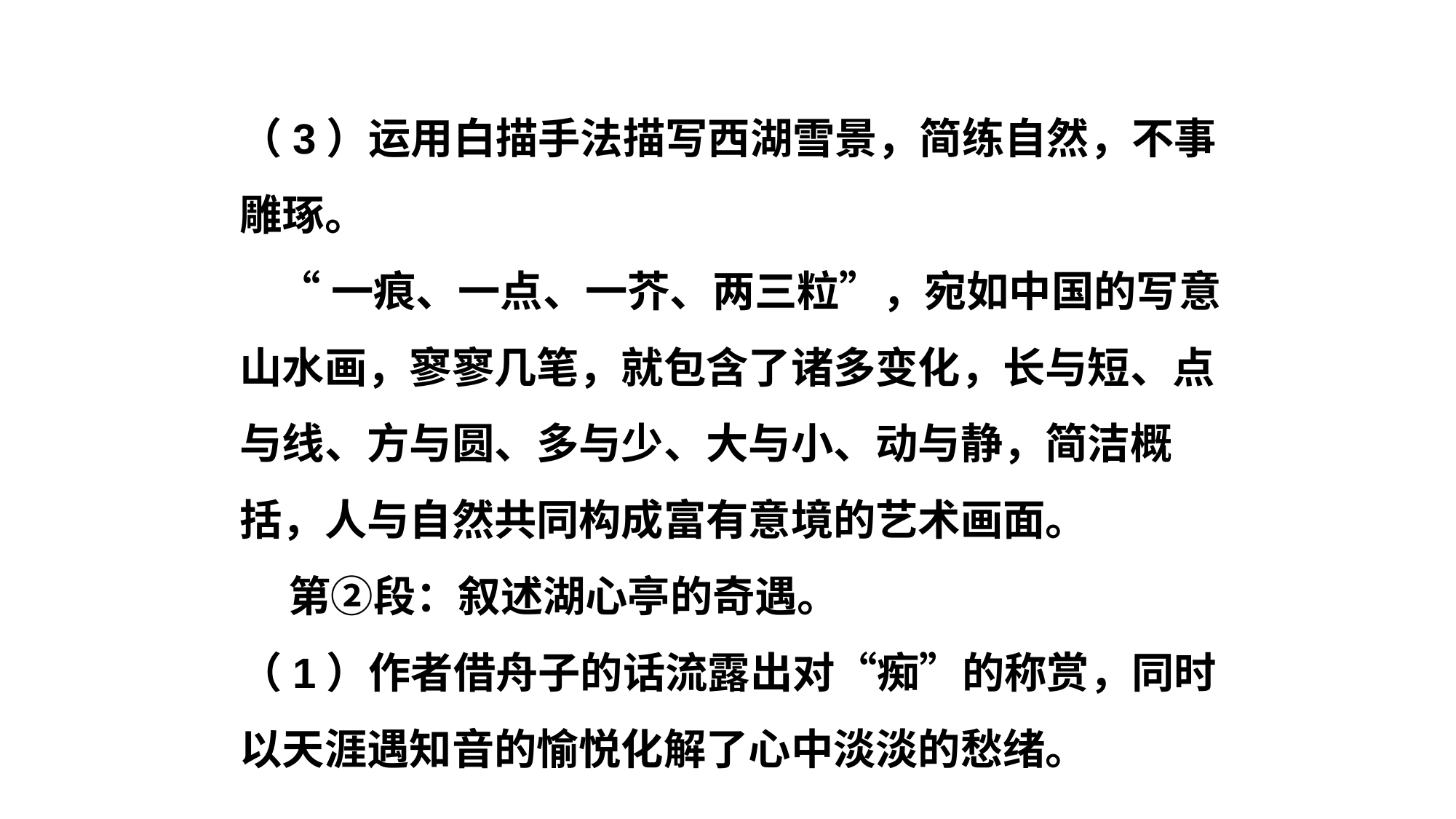

（3）运用白描手法描写西湖雪景，简练自然，不事雕琢。
    “一痕、一点、一芥、两三粒”，宛如中国的写意山水画，寥寥几笔，就包含了诸多变化，长与短、点与线、方与圆、多与少、大与小、动与静，简洁概括，人与自然共同构成富有意境的艺术画面。
    第②段：叙述湖心亭的奇遇。
（1）作者借舟子的话流露出对“痴”的称赏，同时以天涯遇知音的愉悦化解了心中淡淡的愁绪。